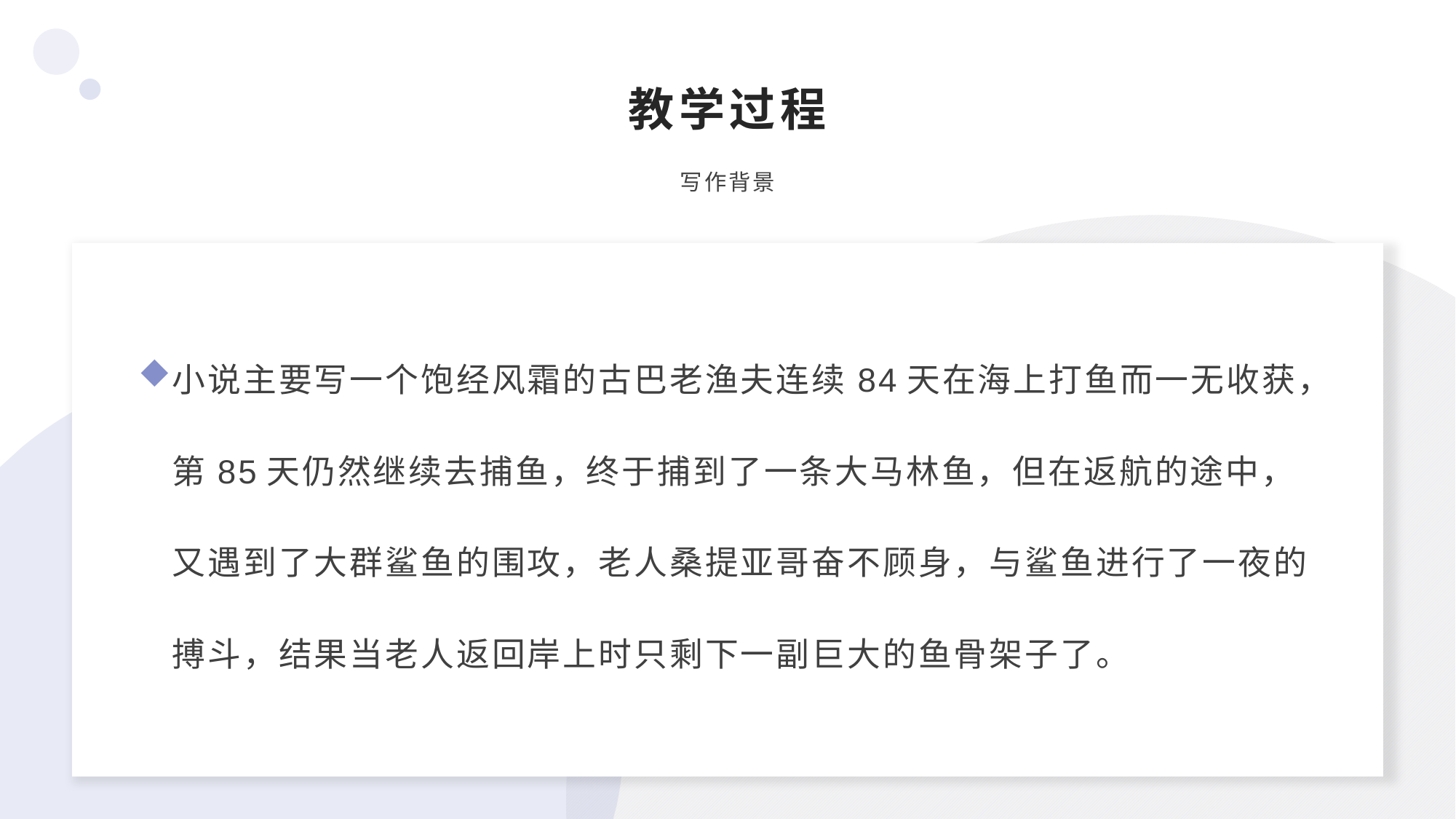

教学过程

写作背景

小说主要写一个饱经风霜的古巴老渔夫连续84天在海上打鱼而一无收获，第85天仍然继续去捕鱼，终于捕到了一条大马林鱼，但在返航的途中，又遇到了大群鲨鱼的围攻，老人桑提亚哥奋不顾身，与鲨鱼进行了一夜的搏斗，结果当老人返回岸上时只剩下一副巨大的鱼骨架子了。